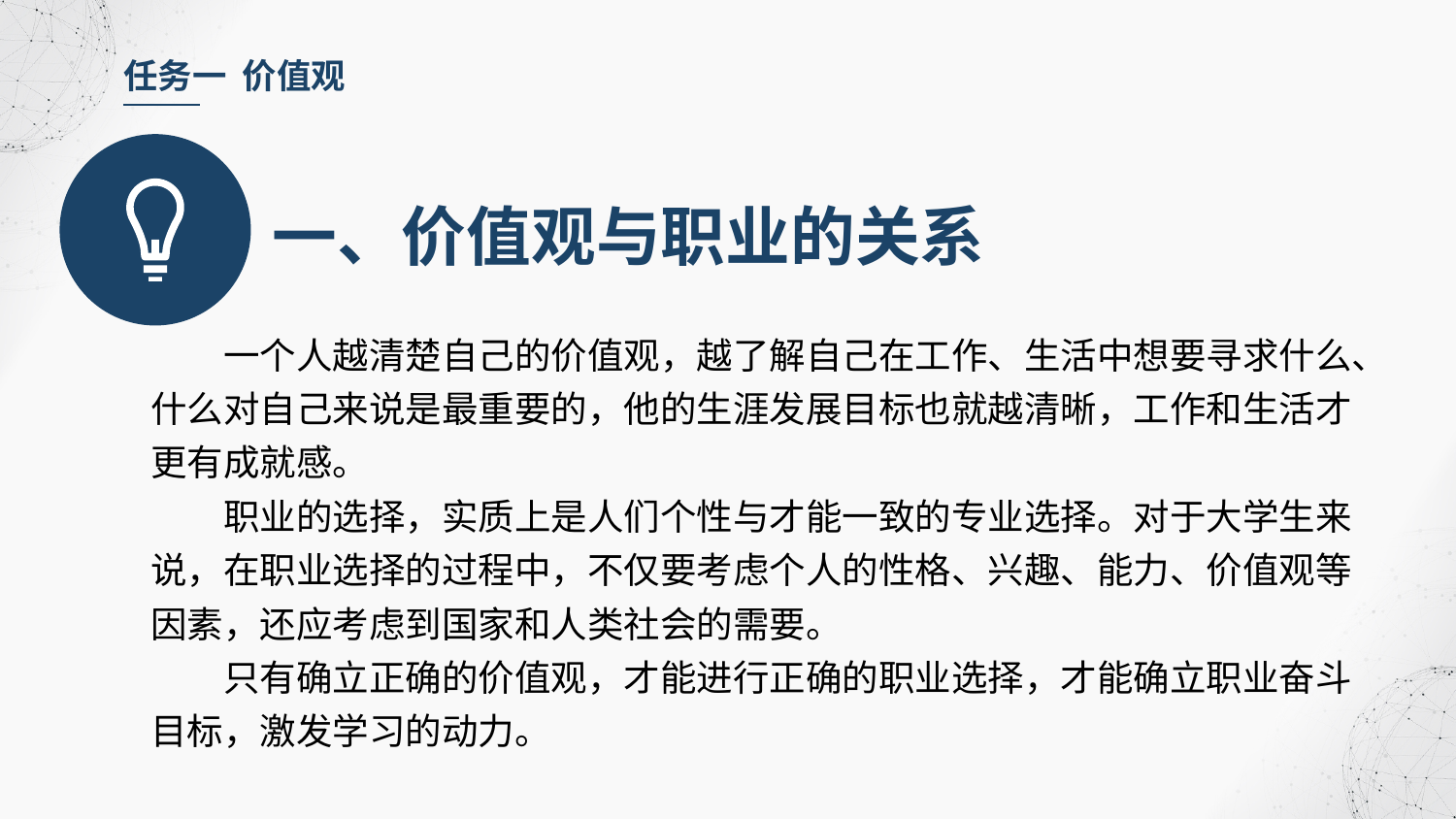

任务一  价值观

一、价值观与职业的关系
一个人越清楚自己的价值观，越了解自己在工作、生活中想要寻求什么、什么对自己来说是最重要的，他的生涯发展目标也就越清晰，工作和生活才更有成就感。
职业的选择，实质上是人们个性与才能一致的专业选择。对于大学生来说，在职业选择的过程中，不仅要考虑个人的性格、兴趣、能力、价值观等因素，还应考虑到国家和人类社会的需要。
只有确立正确的价值观，才能进行正确的职业选择，才能确立职业奋斗目标，激发学习的动力。